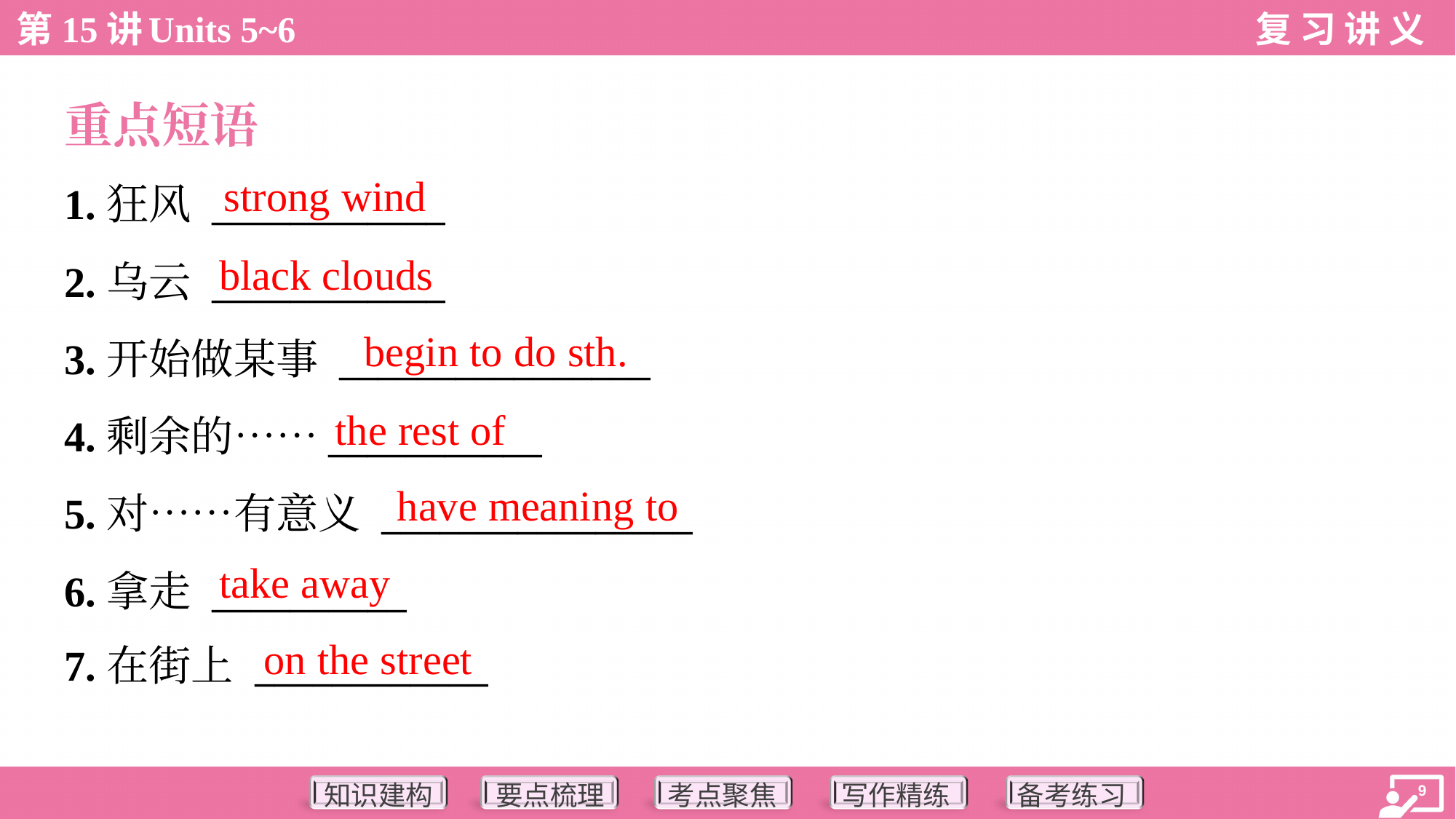

重点短语
strong wind
1.狂风 ____________
2.乌云 ____________
3.开始做某事 ________________
4.剩余的……___________
5.对……有意义 ________________
6.拿走 __________
7.在街上 ____________
black clouds
begin to do sth.
the rest of
have meaning to
take away
on the street